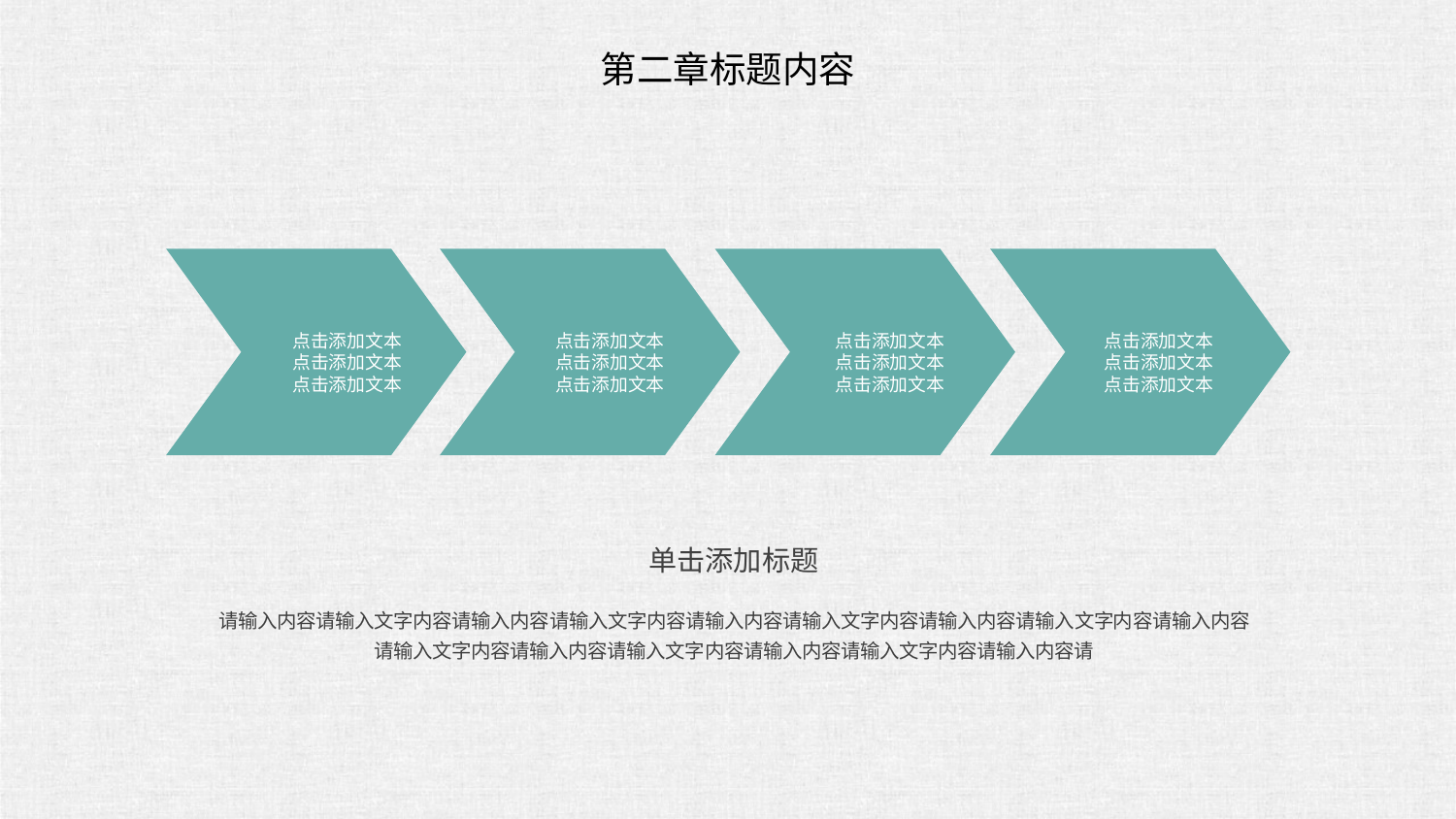

第二章标题内容

点击添加文本
点击添加文本
点击添加文本
点击添加文本
点击添加文本
点击添加文本
点击添加文本
点击添加文本
点击添加文本
点击添加文本
点击添加文本
点击添加文本
单击添加标题
请输入内容请输入文字内容请输入内容请输入文字内容请输入内容请输入文字内容请输入内容请输入文字内容请输入内容请输入文字内容请输入内容请输入文字内容请输入内容请输入文字内容请输入内容请